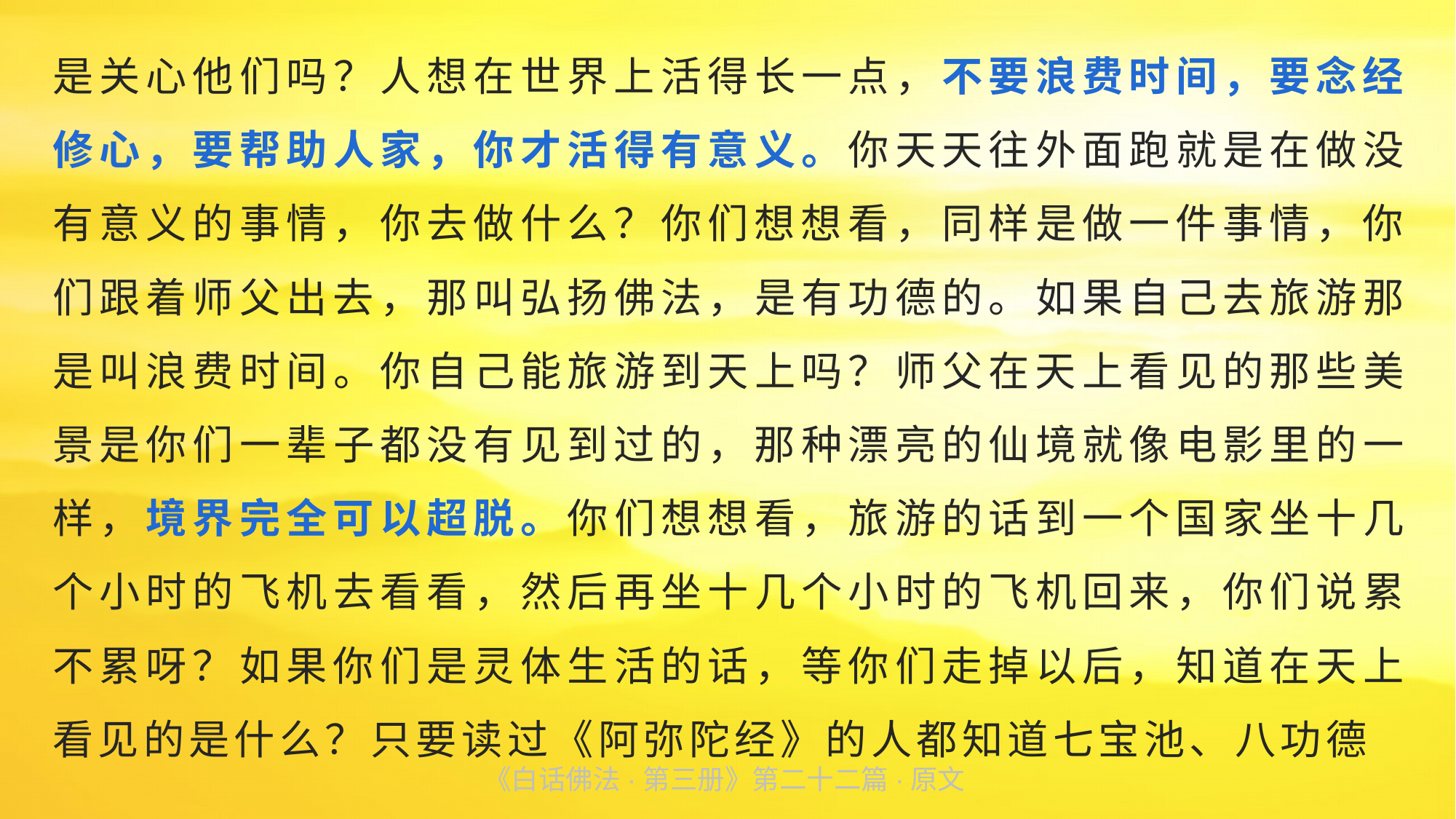

是关心他们吗？人想在世界上活得长一点，不要浪费时间，要念经修心，要帮助人家，你才活得有意义。你天天往外面跑就是在做没有意义的事情，你去做什么？你们想想看，同样是做一件事情，你们跟着师父出去，那叫弘扬佛法，是有功德的。如果自己去旅游那是叫浪费时间。你自己能旅游到天上吗？师父在天上看见的那些美景是你们一辈子都没有见到过的，那种漂亮的仙境就像电影里的一样，境界完全可以超脱。你们想想看，旅游的话到一个国家坐十几个小时的飞机去看看，然后再坐十几个小时的飞机回来，你们说累不累呀？如果你们是灵体生活的话，等你们走掉以后，知道在天上看见的是什么？只要读过《阿弥陀经》的人都知道七宝池、八功德
《白话佛法·第三册》第二十二篇·原文